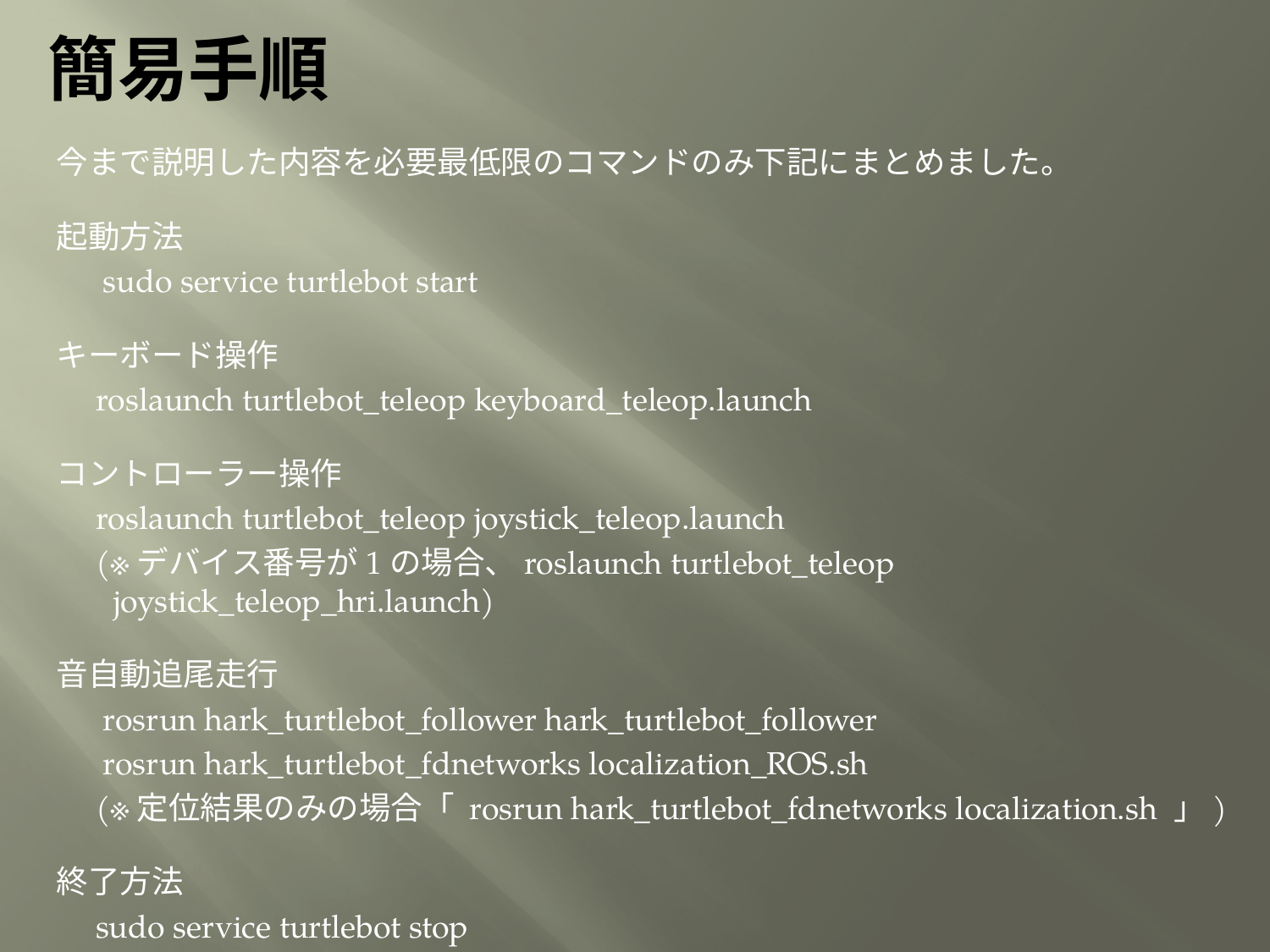

# 簡易手順
今まで説明した内容を必要最低限のコマンドのみ下記にまとめました。

起動方法
　 sudo service turtlebot start

キーボード操作
　roslaunch turtlebot_teleop keyboard_teleop.launch

コントローラー操作
　roslaunch turtlebot_teleop joystick_teleop.launch
　(※デバイス番号が1の場合、roslaunch turtlebot_teleop joystick_teleop_hri.launch)

音自動追尾走行
　 rosrun hark_turtlebot_follower hark_turtlebot_follower
　 rosrun hark_turtlebot_fdnetworks localization_ROS.sh
　(※定位結果のみの場合「 rosrun hark_turtlebot_fdnetworks localization.sh 」)

終了方法
　sudo service turtlebot stop